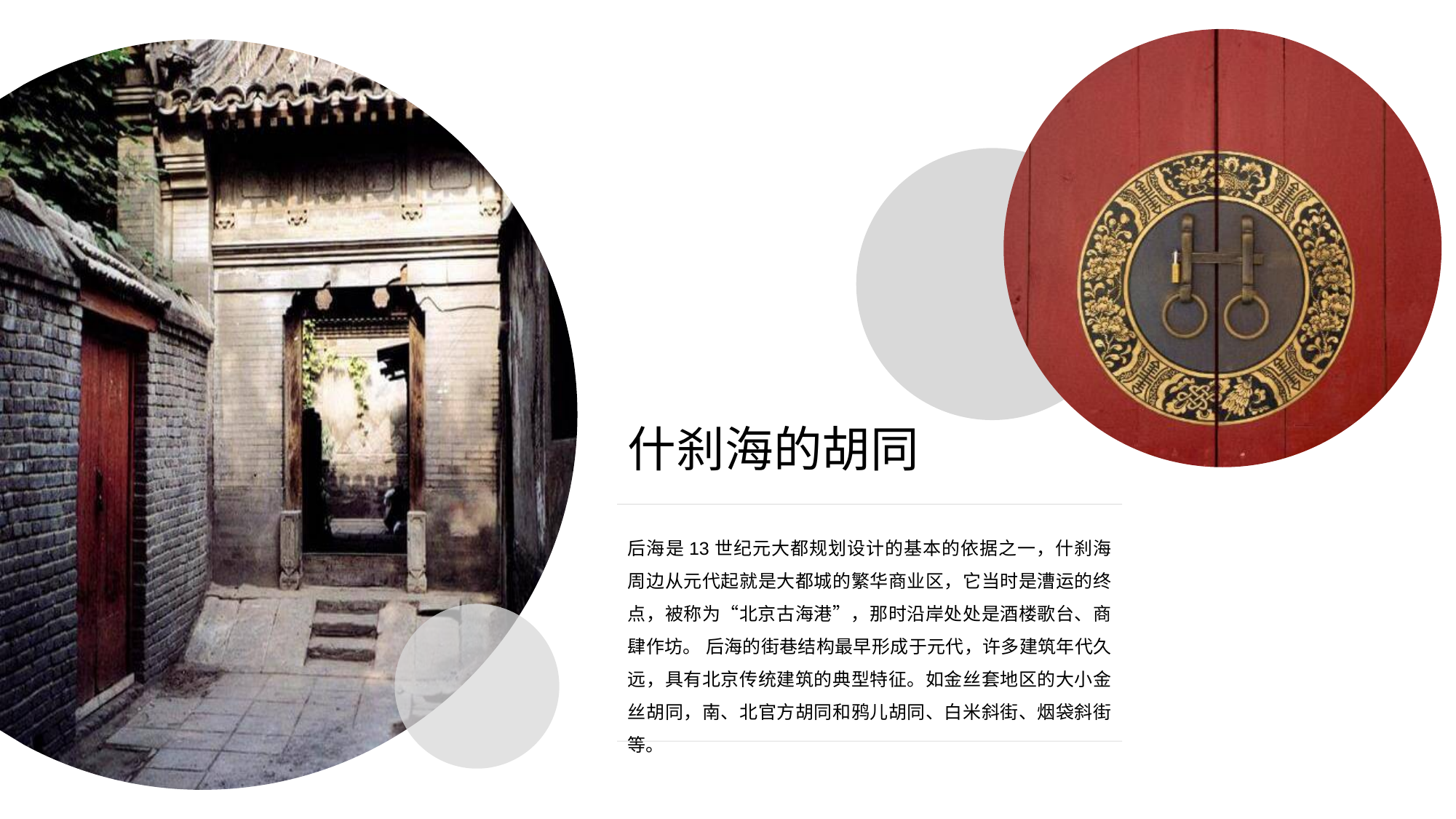

什刹海的胡同
后海是13世纪元大都规划设计的基本的依据之一，什刹海周边从元代起就是大都城的繁华商业区，它当时是漕运的终点，被称为“北京古海港”，那时沿岸处处是酒楼歌台、商肆作坊。 后海的街巷结构最早形成于元代，许多建筑年代久远，具有北京传统建筑的典型特征。如金丝套地区的大小金丝胡同，南、北官方胡同和鸦儿胡同、白米斜街、烟袋斜街等。